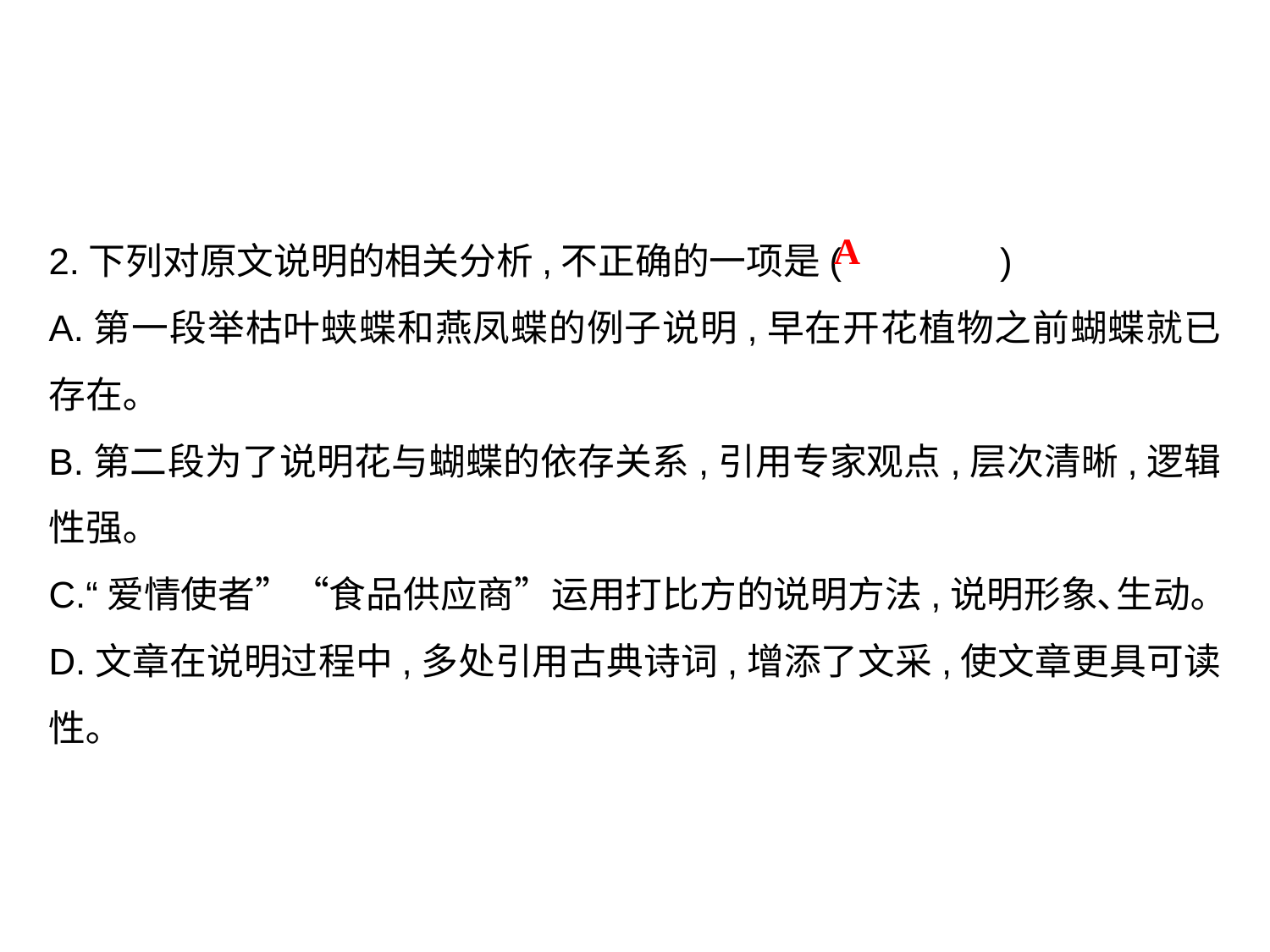

2.下列对原文说明的相关分析,不正确的一项是(	      )
A.第一段举枯叶蛱蝶和燕凤蝶的例子说明,早在开花植物之前蝴蝶就已存在｡
B.第二段为了说明花与蝴蝶的依存关系,引用专家观点,层次清晰,逻辑性强｡
C.“爱情使者”“食品供应商”运用打比方的说明方法,说明形象､生动｡
D.文章在说明过程中,多处引用古典诗词,增添了文采,使文章更具可读性｡
A